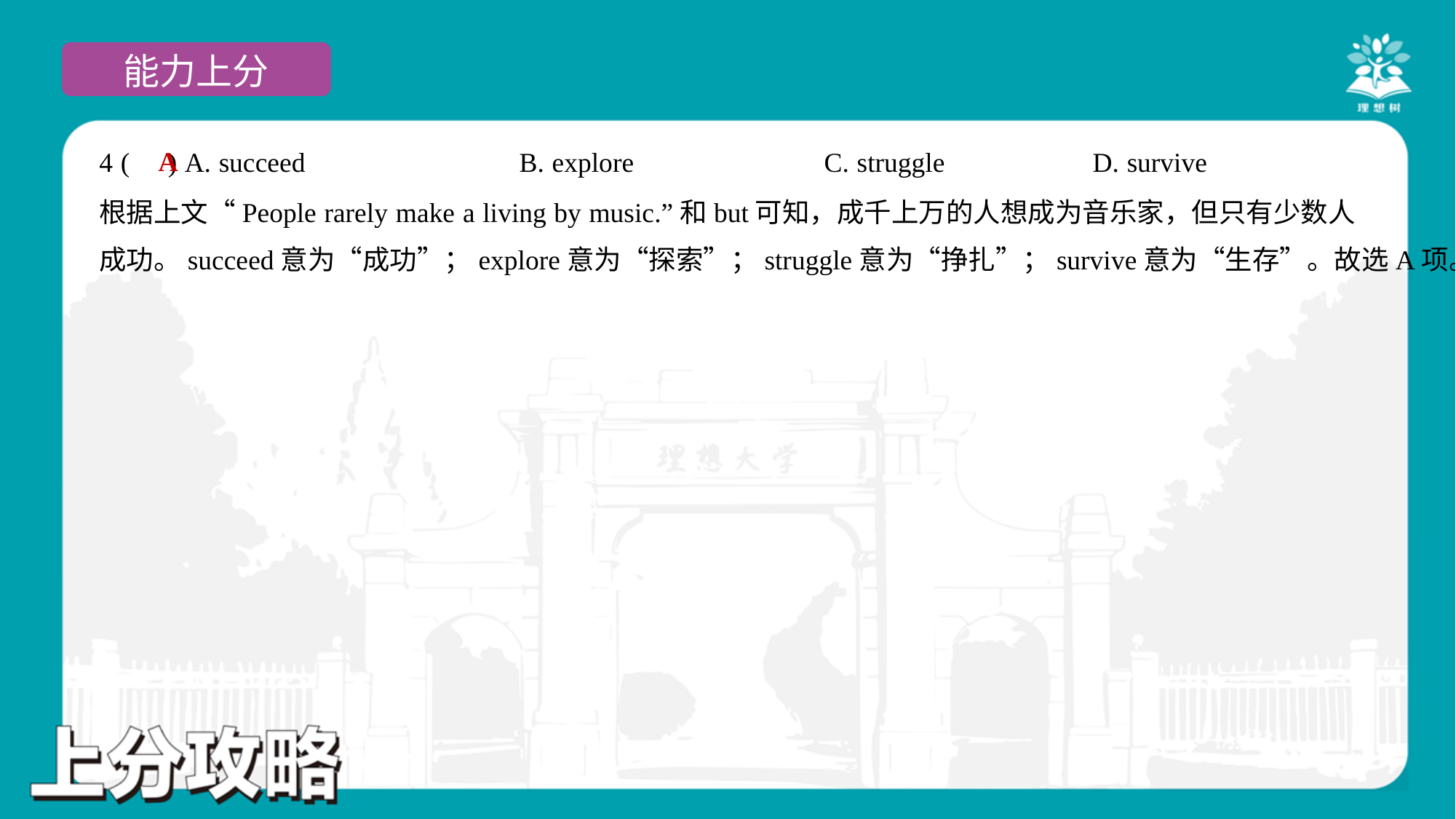

A
4 (     ) A. succeed	B. explore	C. struggle	D. survive
根据上文“People rarely make a living by music.”和but可知，成千上万的人想成为音乐家，但只有少数人
成功。succeed意为“成功”；explore意为“探索”；struggle意为“挣扎”；survive意为“生存”。故选A项。